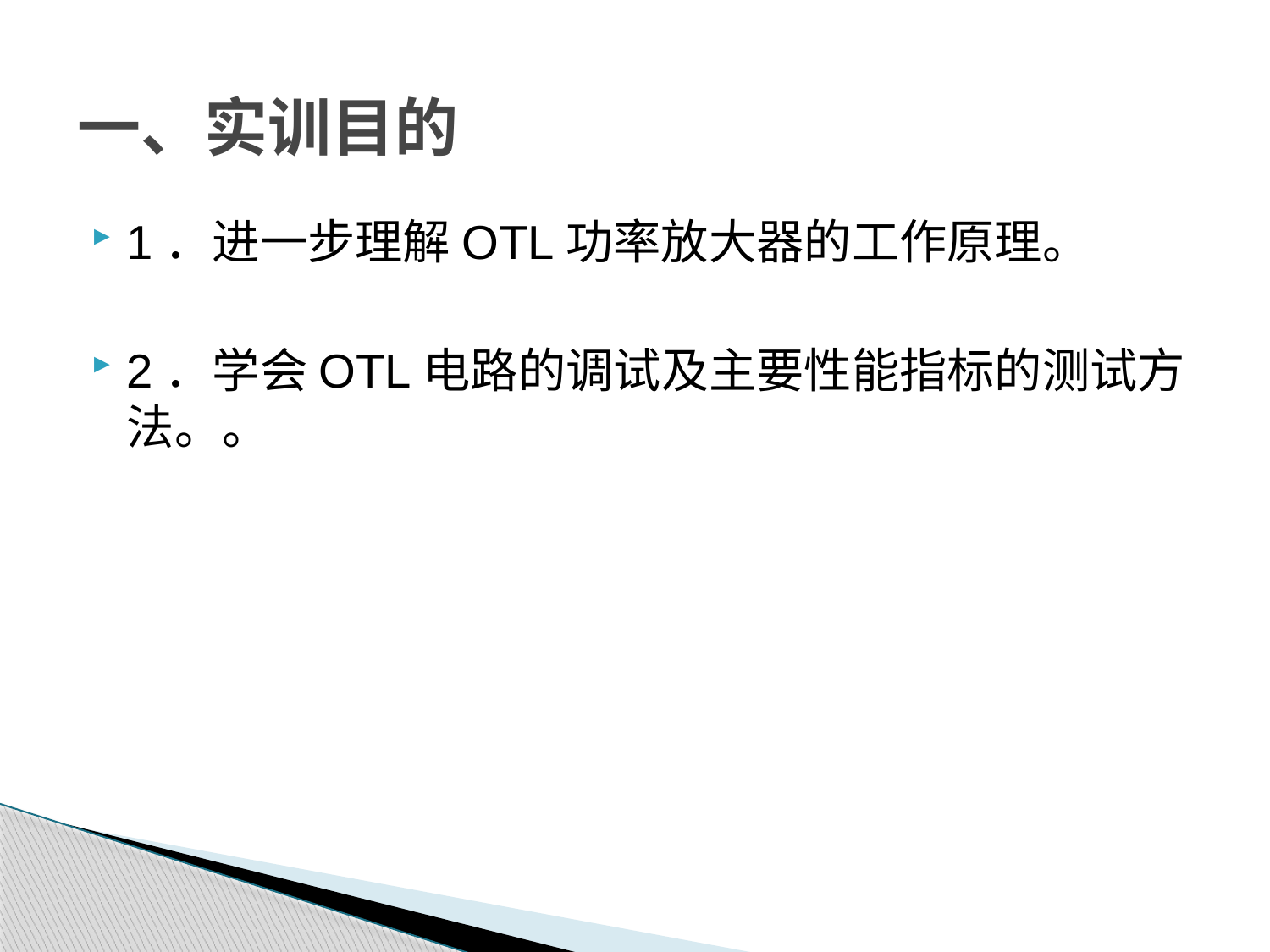

# 一、实训目的
1．进一步理解OTL功率放大器的工作原理。

2．学会OTL电路的调试及主要性能指标的测试方法。。